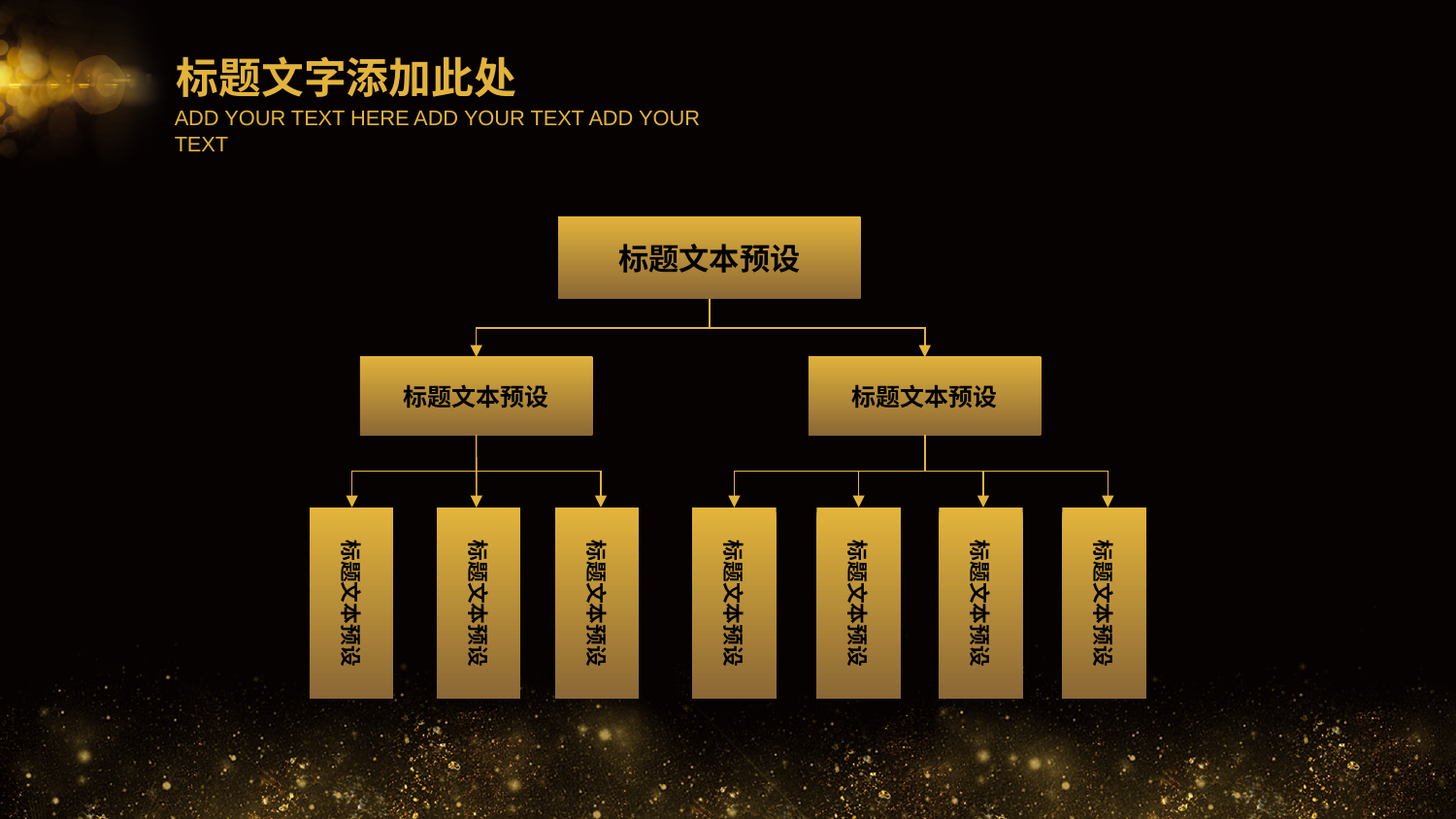

标题文字添加此处
ADD YOUR TEXT HERE ADD YOUR TEXT ADD YOUR TEXT
标题文本预设
标题文本预设
标题文本预设
标题文本预设
标题文本预设
标题文本预设
标题文本预设
标题文本预设
标题文本预设
标题文本预设